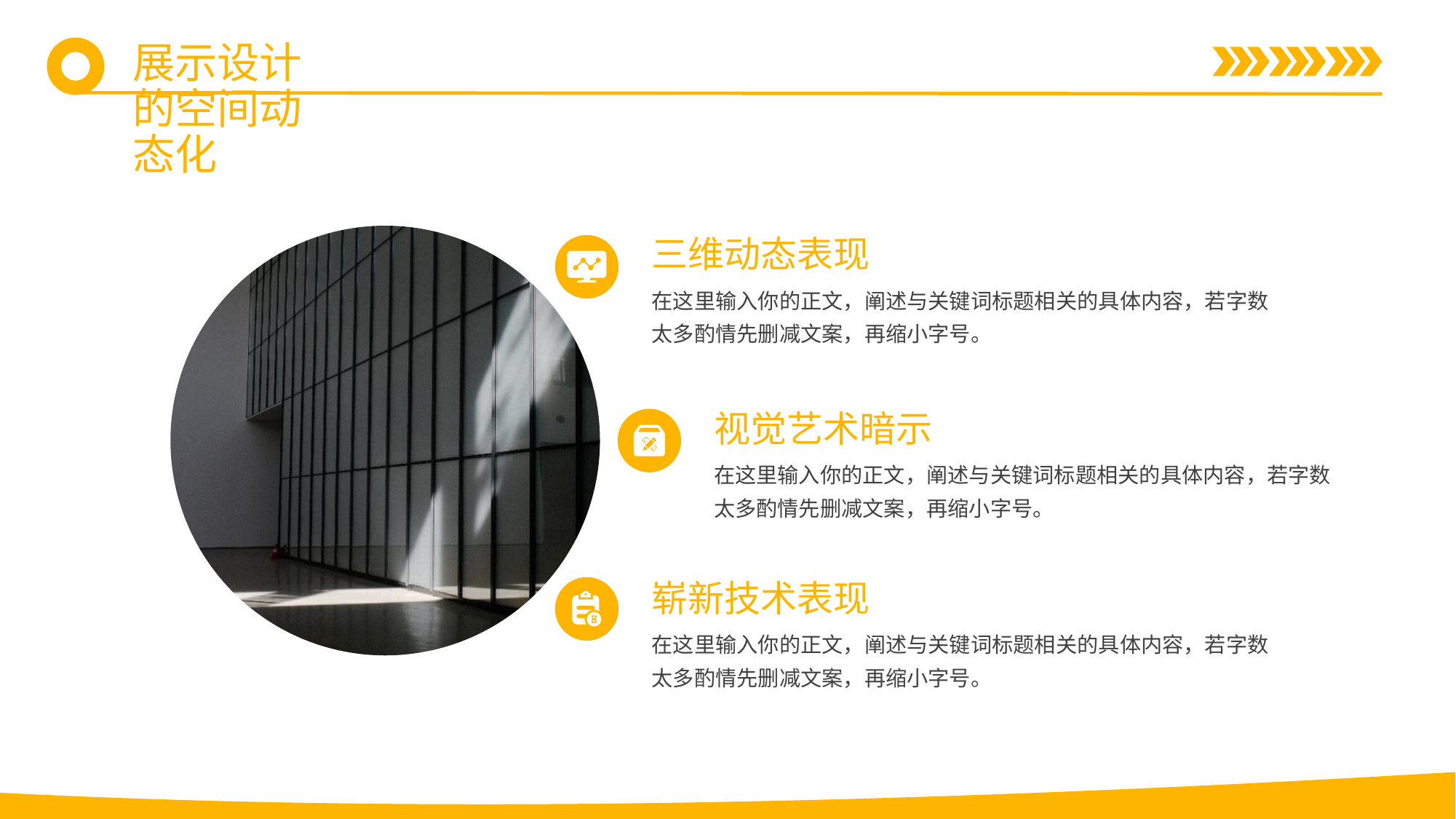

展示设计的空间动态化

三维动态表现
在这里输入你的正文，阐述与关键词标题相关的具体内容，若字数太多酌情先删减文案，再缩小字号。
视觉艺术暗示
在这里输入你的正文，阐述与关键词标题相关的具体内容，若字数太多酌情先删减文案，再缩小字号。
崭新技术表现
在这里输入你的正文，阐述与关键词标题相关的具体内容，若字数太多酌情先删减文案，再缩小字号。